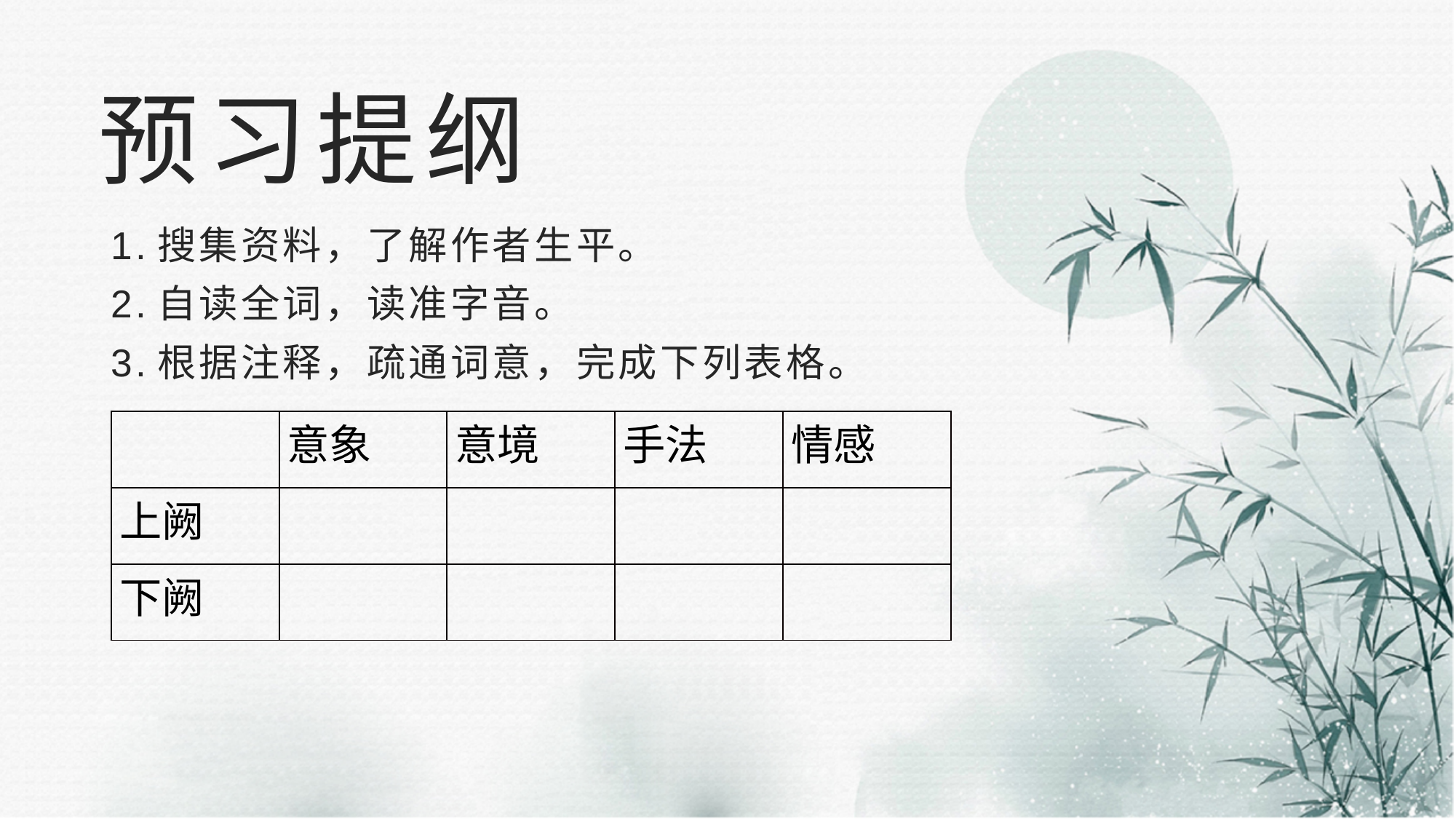

# 预习提纲
1.搜集资料，了解作者生平。
2.自读全词，读准字音。
3.根据注释，疏通词意，完成下列表格。
|  | 意象 | 意境 | 手法 | 情感 |
| --- | --- | --- | --- | --- |
| 上阙 |  |  |  |  |
| 下阙 |  |  |  |  |